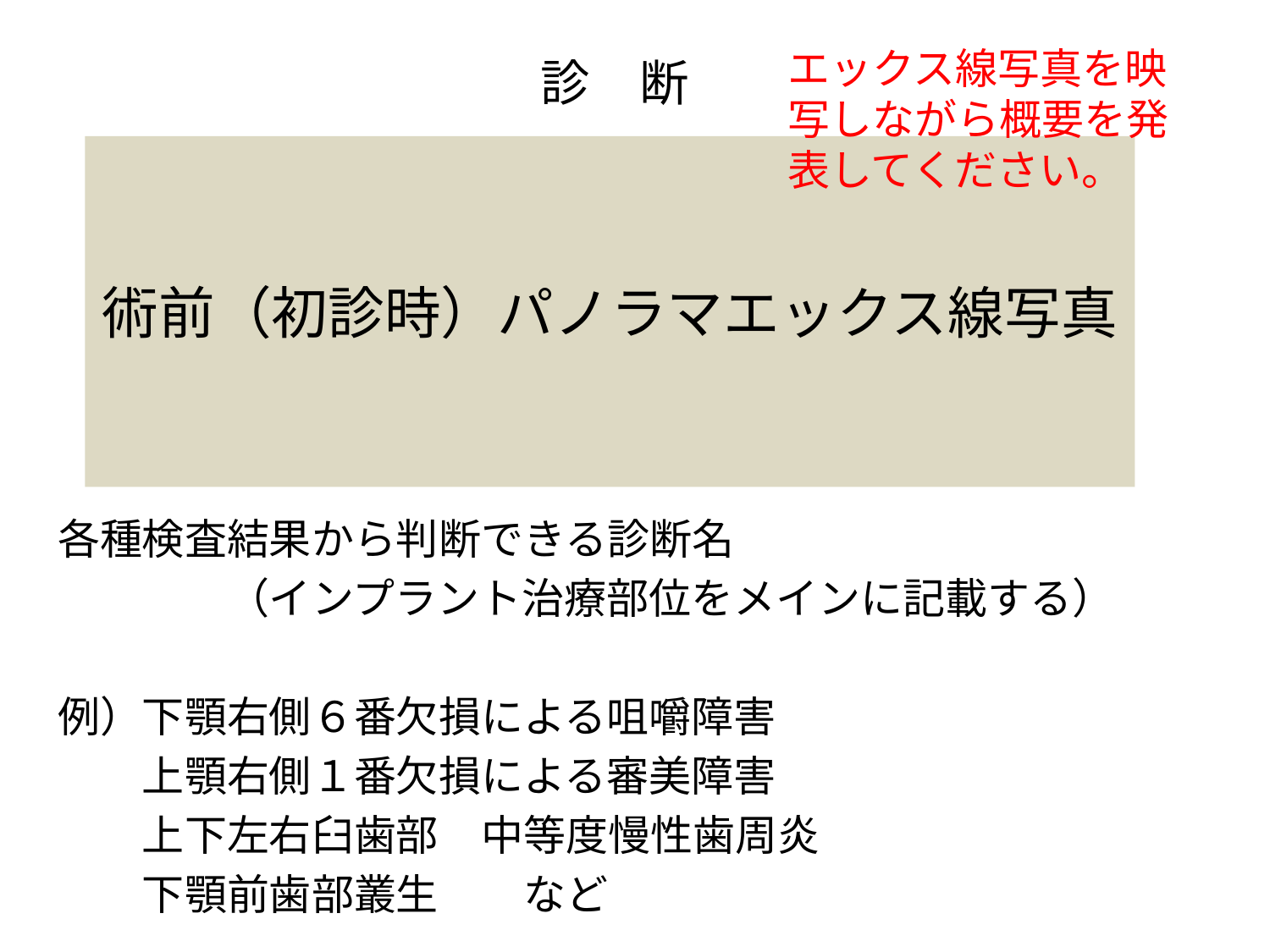

# 診　断
エックス線写真を映写しながら概要を発表してください。

術前（初診時）パノラマエックス線写真

各種検査結果から判断できる診断名
　　　　（インプラント治療部位をメインに記載する）

例）下顎右側６番欠損による咀嚼障害
　　上顎右側１番欠損による審美障害
　　上下左右臼歯部　中等度慢性歯周炎
　　下顎前歯部叢生　　など